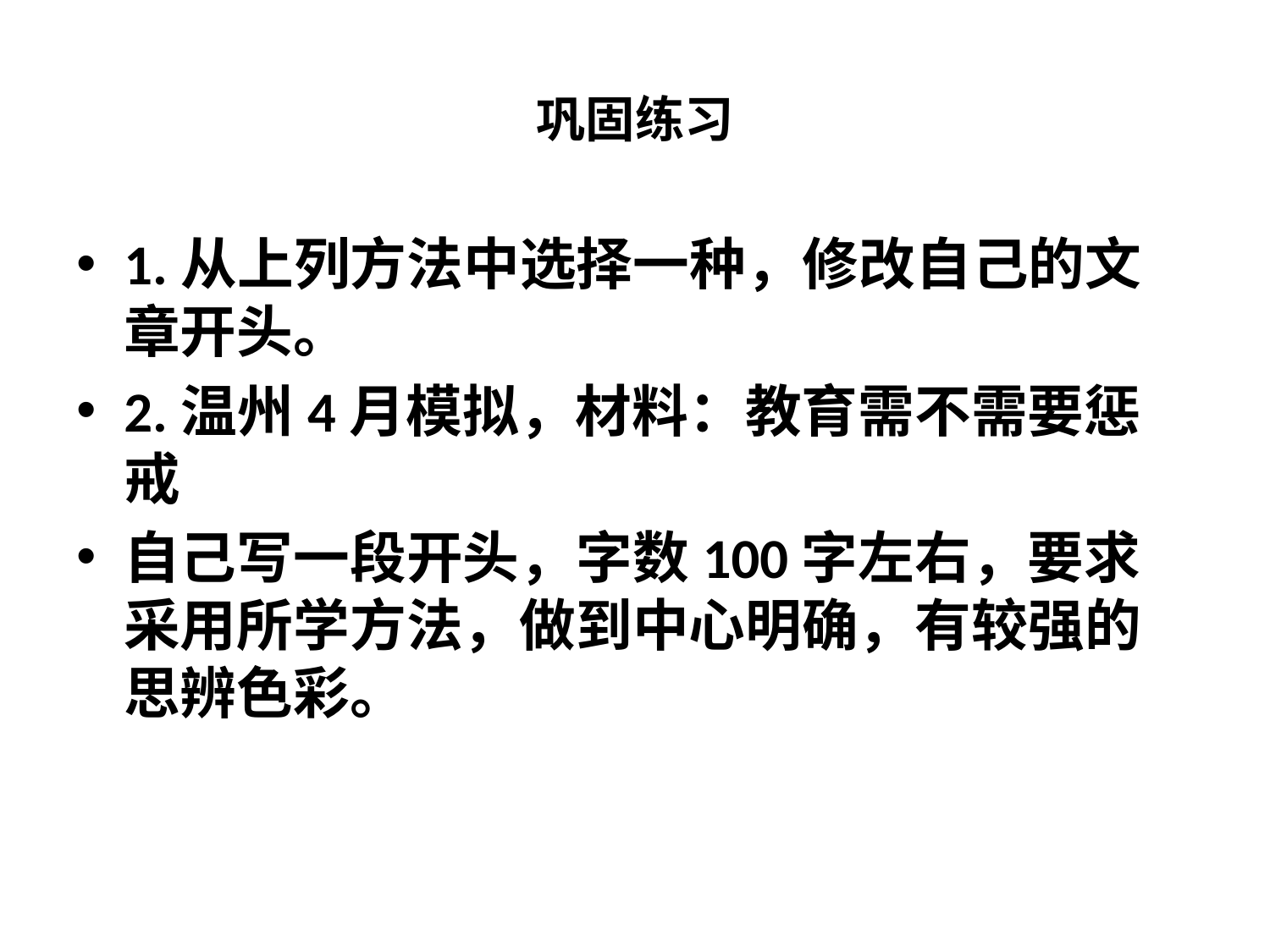

# 巩固练习
1.从上列方法中选择一种，修改自己的文章开头。
2.温州4月模拟，材料：教育需不需要惩戒
自己写一段开头，字数100字左右，要求采用所学方法，做到中心明确，有较强的思辨色彩。